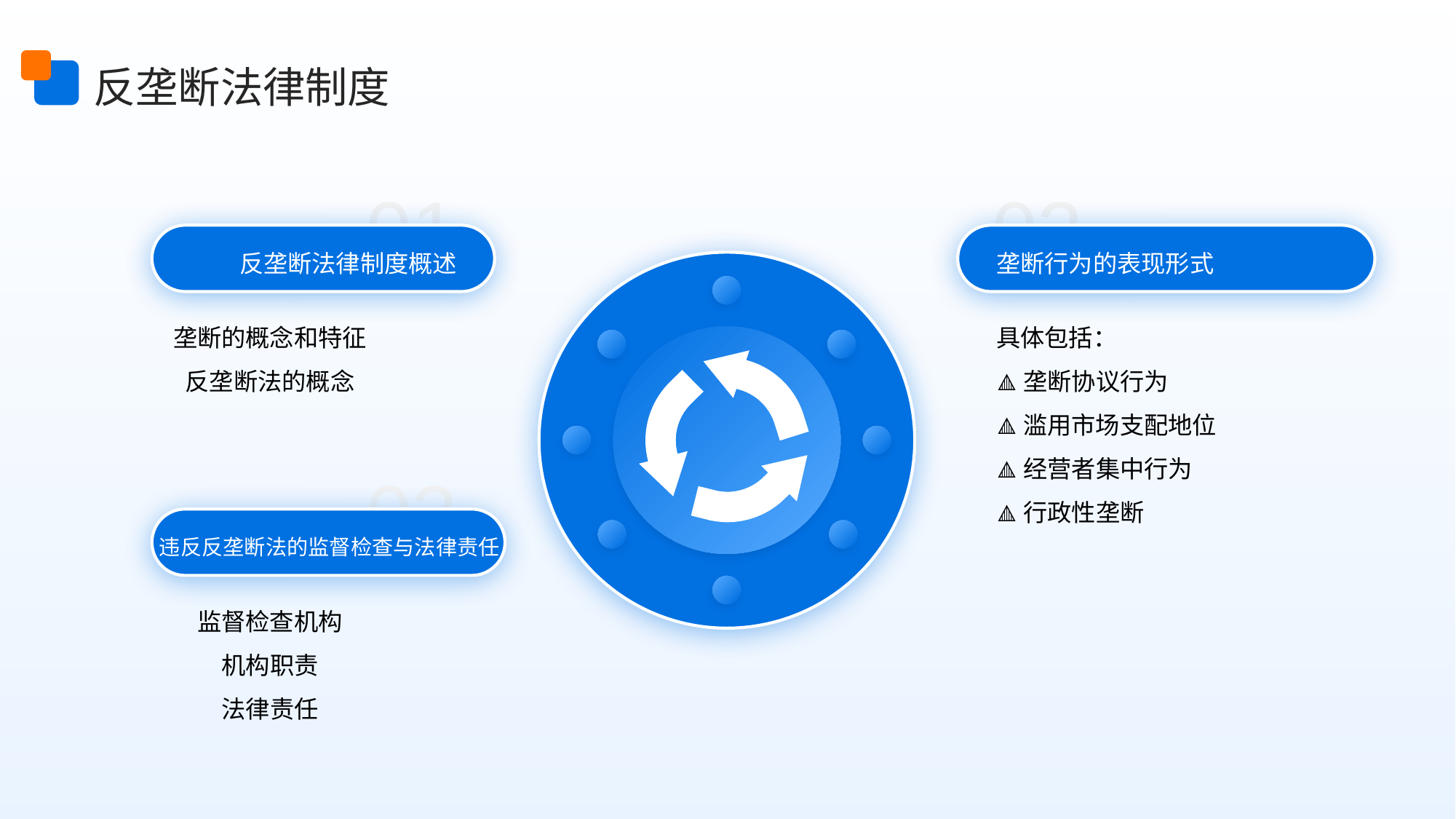

反垄断法律制度

01
02

反垄断法律制度概述
垄断行为的表现形式

具体包括：
🔺垄断协议行为
🔺滥用市场支配地位
🔺经营者集中行为
🔺行政性垄断

垄断的概念和特征
反垄断法的概念

03

    违反反垄断法的监督检查与法律责任

监督检查机构
机构职责
法律责任